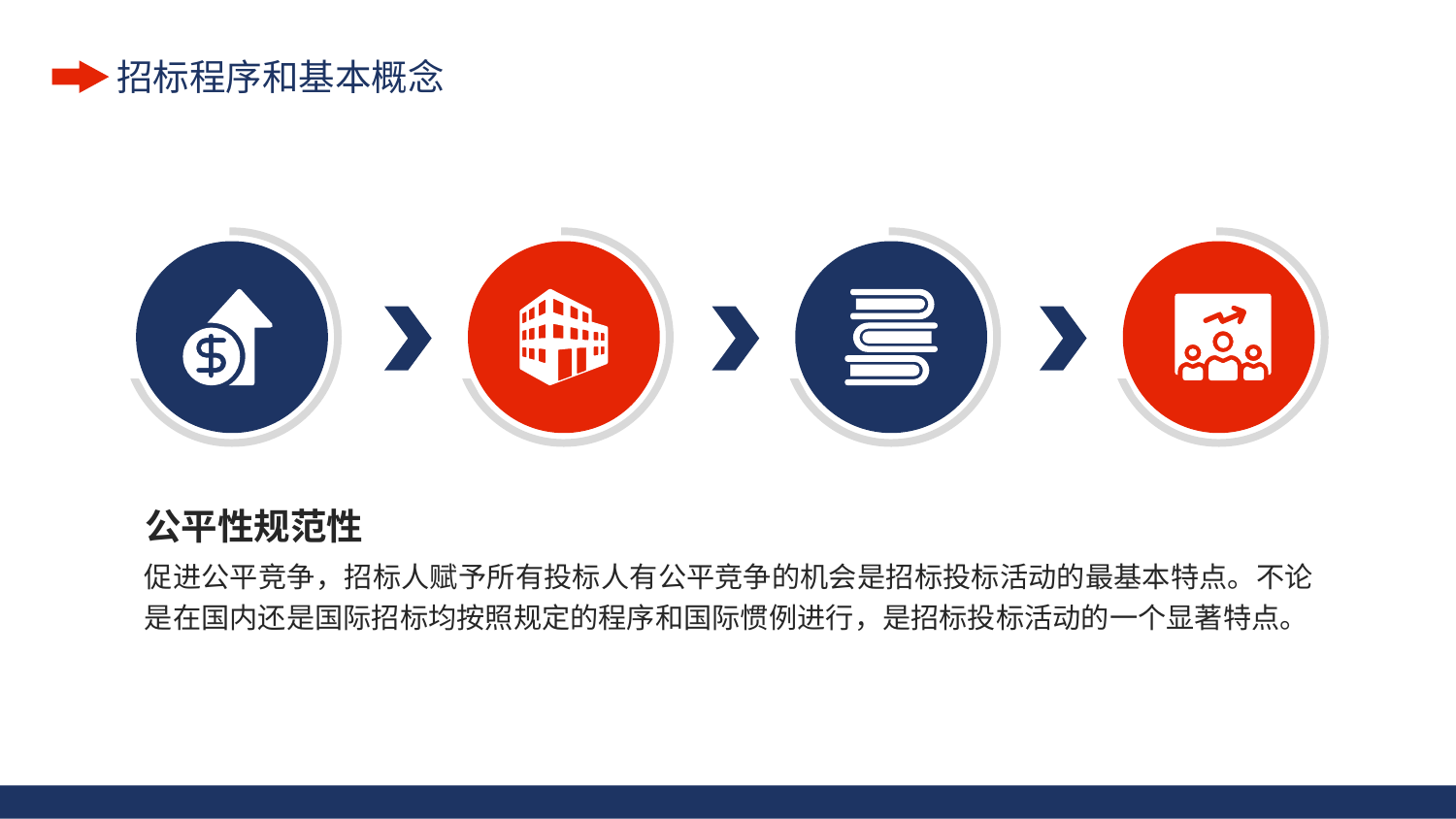

公平性规范性
促进公平竞争，招标人赋予所有投标人有公平竞争的机会是招标投标活动的最基本特点。不论是在国内还是国际招标均按照规定的程序和国际惯例进行，是招标投标活动的一个显著特点。